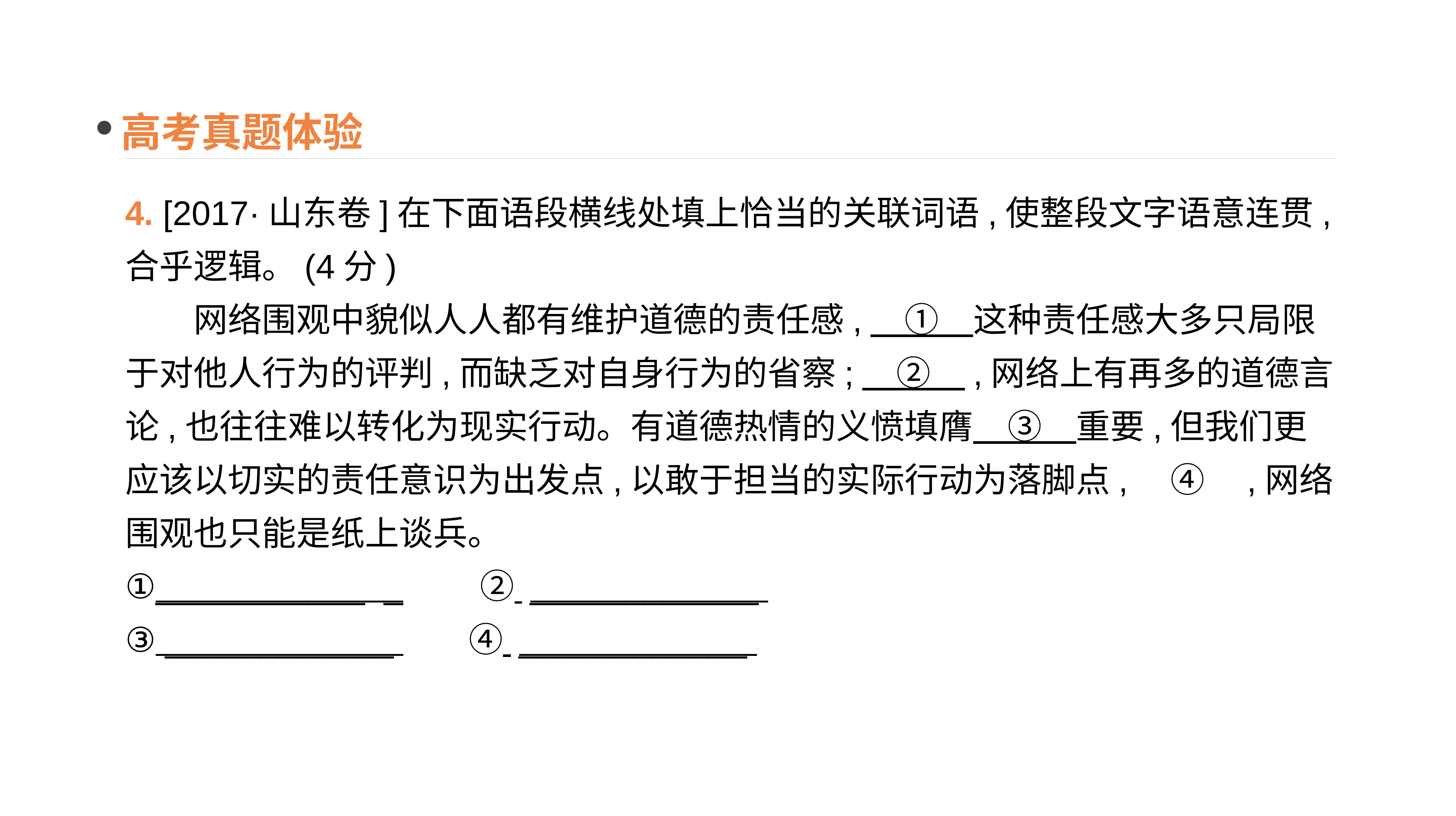

高考真题体验

4. [2017·山东卷]在下面语段横线处填上恰当的关联词语,使整段文字语意连贯,合乎逻辑。(4分)
　　网络围观中貌似人人都有维护道德的责任感,　①　这种责任感大多只局限于对他人行为的评判,而缺乏对自身行为的省察;　②　,网络上有再多的道德言论,也往往难以转化为现实行动。有道德热情的义愤填膺　③　重要,但我们更应该以切实的责任意识为出发点,以敢于担当的实际行动为落脚点,　④　,网络围观也只能是纸上谈兵。
①___________  _　　② ____________
③ ____________ 　   ④ ____________